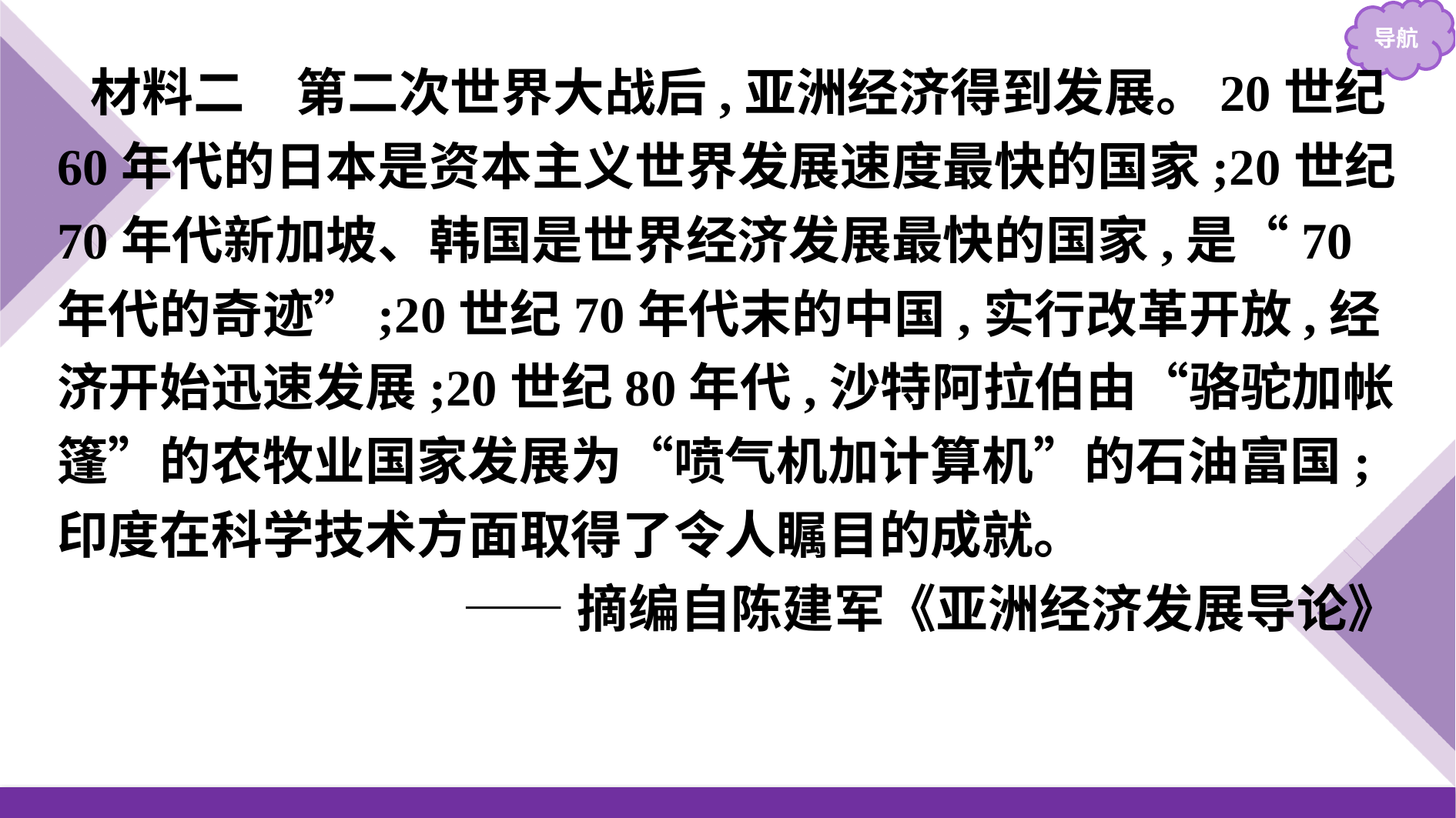

材料二　第二次世界大战后,亚洲经济得到发展。20世纪60年代的日本是资本主义世界发展速度最快的国家;20世纪70年代新加坡、韩国是世界经济发展最快的国家,是“70年代的奇迹”;20世纪70年代末的中国,实行改革开放,经济开始迅速发展;20世纪80年代,沙特阿拉伯由“骆驼加帐篷”的农牧业国家发展为“喷气机加计算机”的石油富国;印度在科学技术方面取得了令人瞩目的成就。
——摘编自陈建军《亚洲经济发展导论》